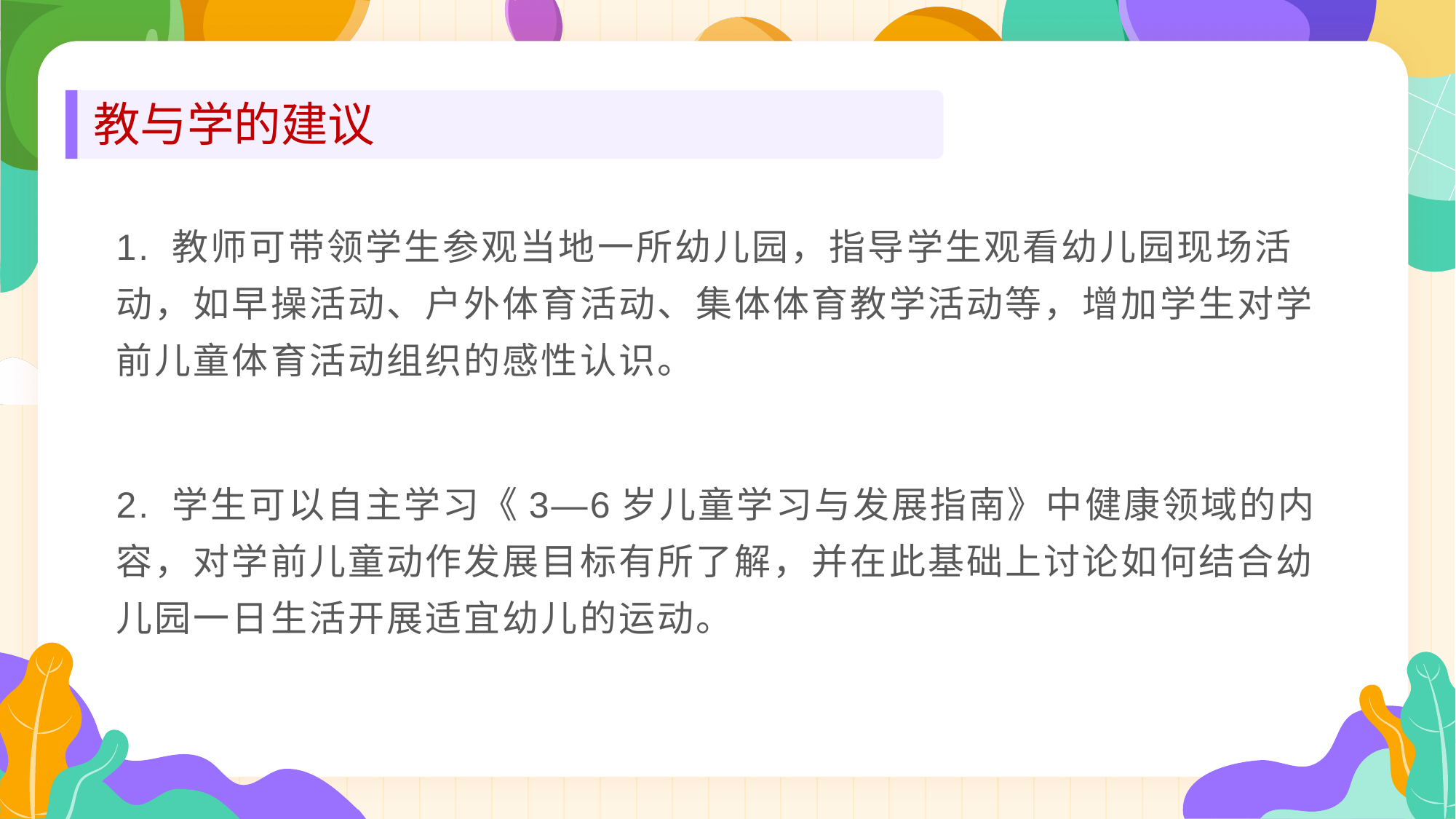

教与学的建议
1. 教师可带领学生参观当地一所幼儿园，指导学生观看幼儿园现场活动，如早操活动、户外体育活动、集体体育教学活动等，增加学生对学前儿童体育活动组织的感性认识。

2. 学生可以自主学习《3—6岁儿童学习与发展指南》中健康领域的内容，对学前儿童动作发展目标有所了解，并在此基础上讨论如何结合幼儿园一日生活开展适宜幼儿的运动。